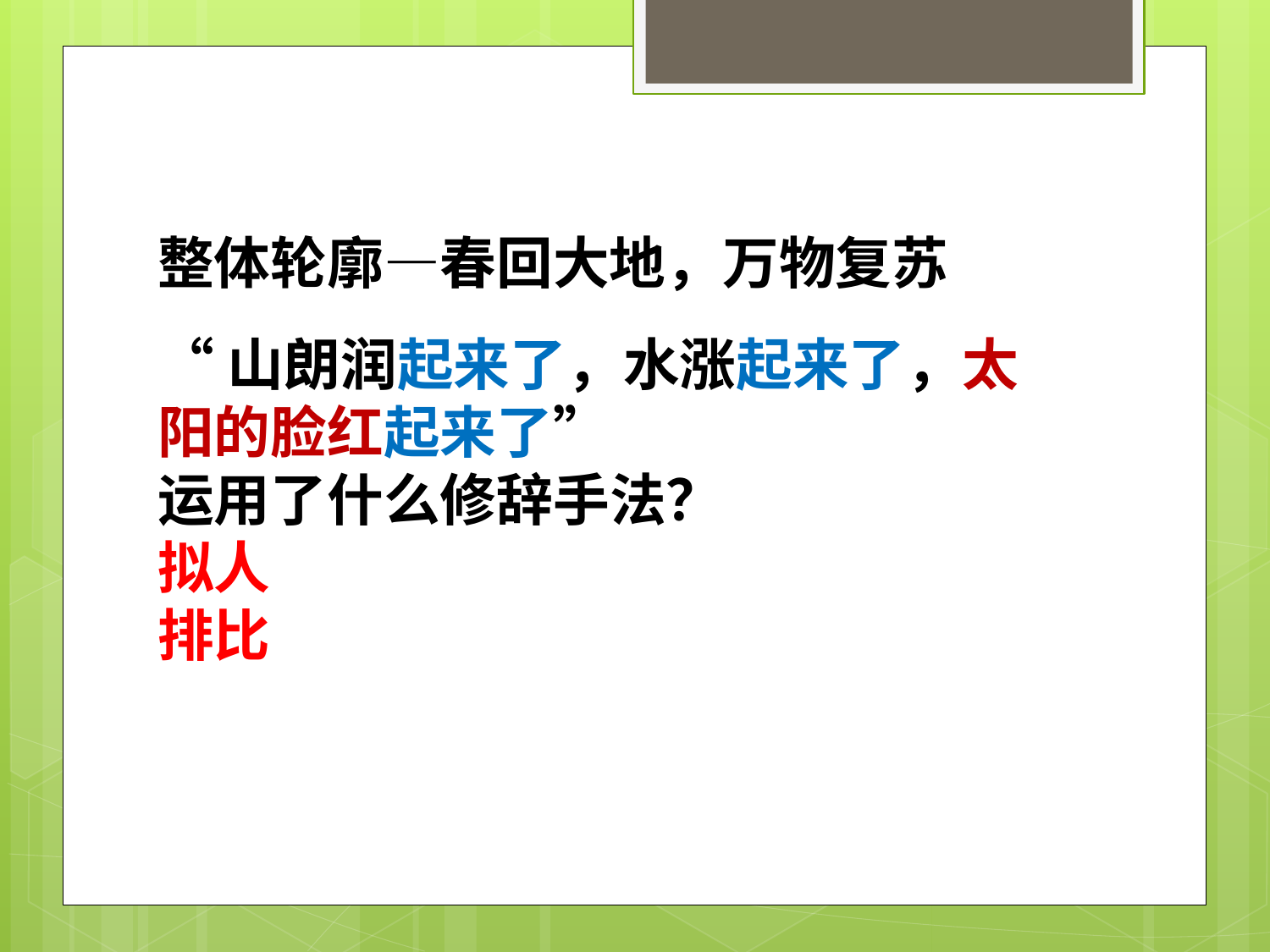

# 整体轮廓—春回大地，万物复苏
“山朗润起来了，水涨起来了，太阳的脸红起来了”
运用了什么修辞手法？
拟人
排比